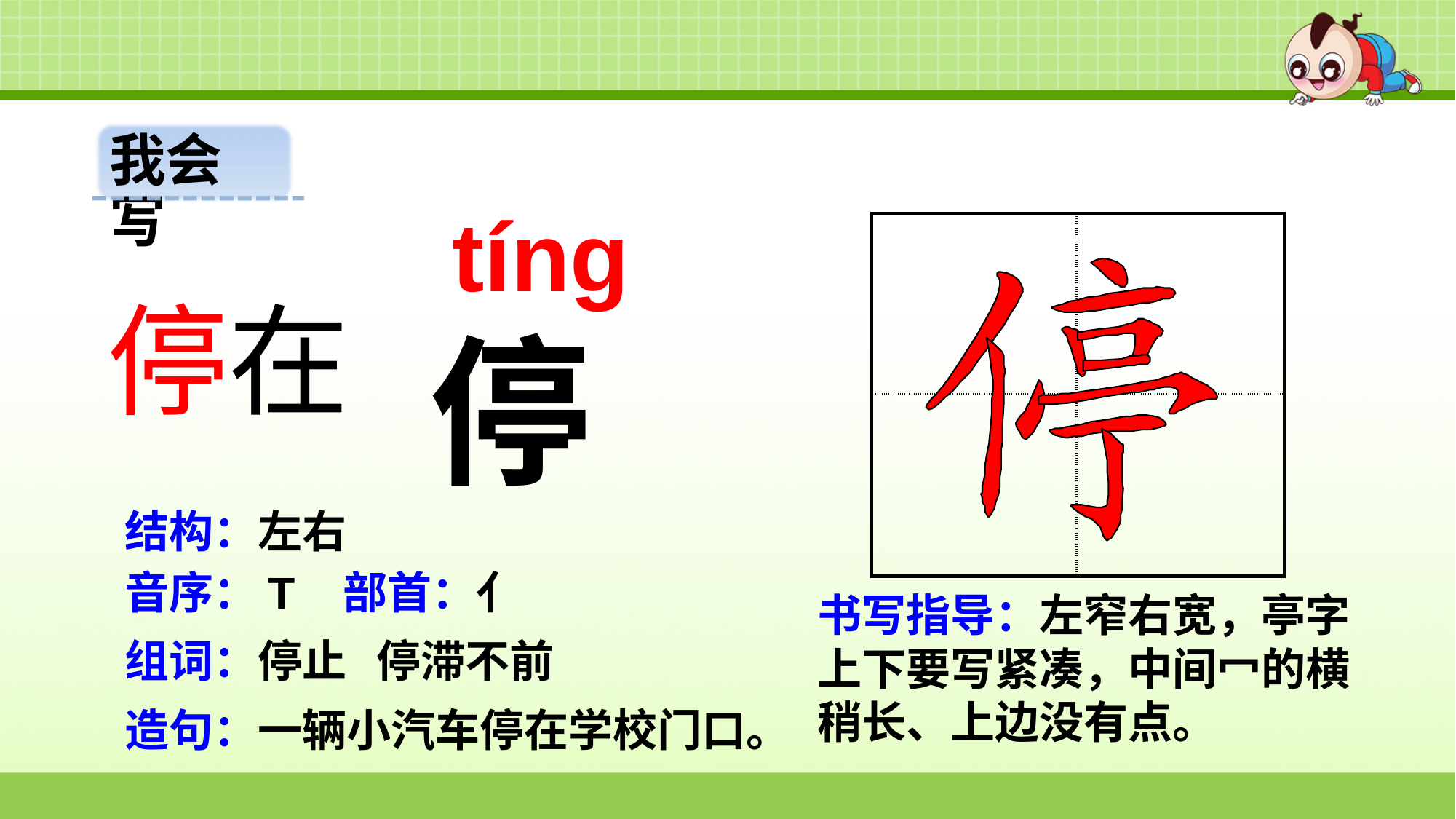

我会写

tíng
|  |  |
| --- | --- |
|  |  |

停在

停

结构：左右
音序：T   部首：亻
书写指导：左窄右宽，亭字上下要写紧凑，中间冖的横稍长、上边没有点。
组词：停止   停滞不前
造句：一辆小汽车停在学校门口。